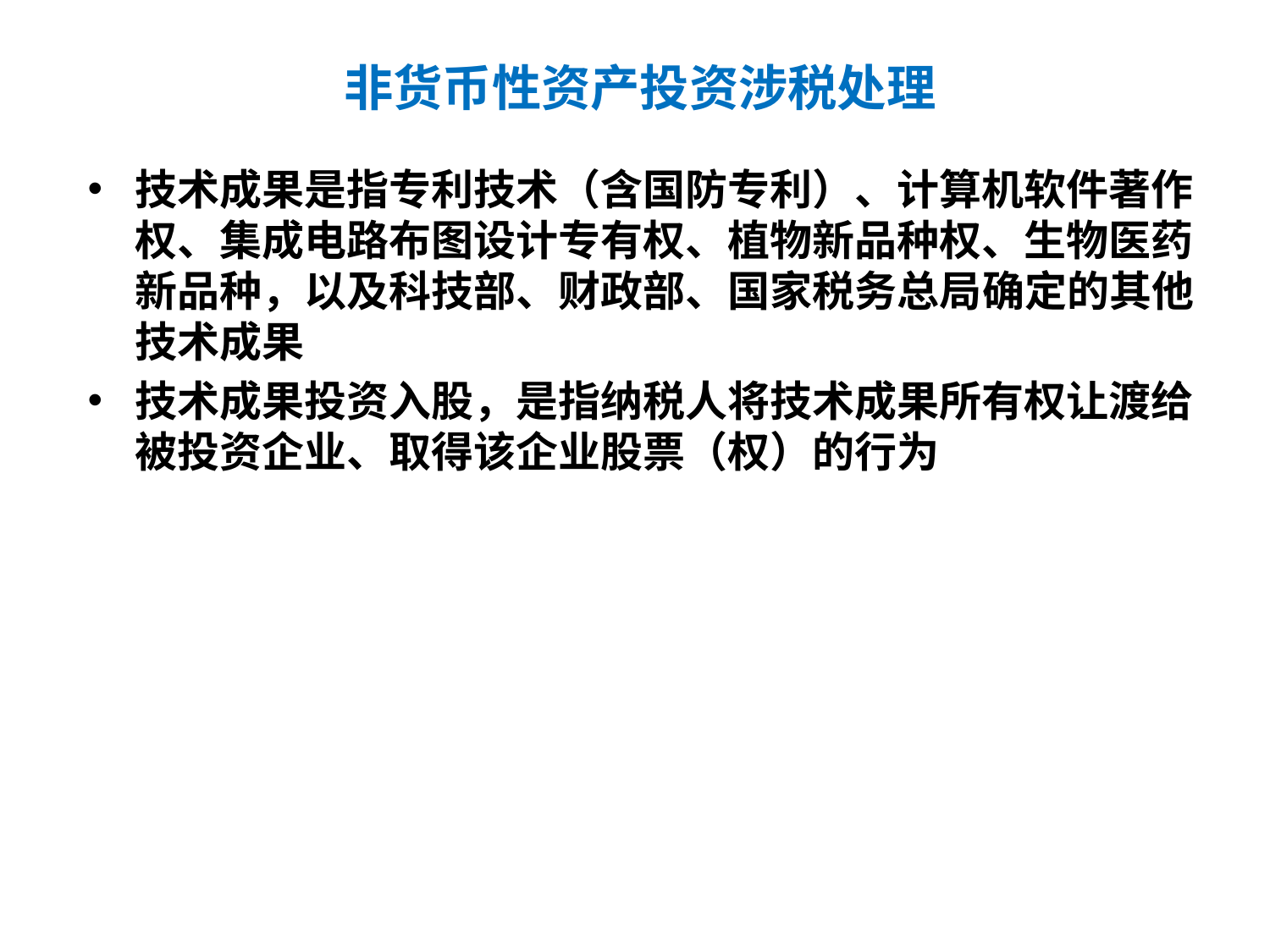

# 非货币性资产投资涉税处理
技术成果是指专利技术（含国防专利）、计算机软件著作权、集成电路布图设计专有权、植物新品种权、生物医药新品种，以及科技部、财政部、国家税务总局确定的其他技术成果
技术成果投资入股，是指纳税人将技术成果所有权让渡给被投资企业、取得该企业股票（权）的行为